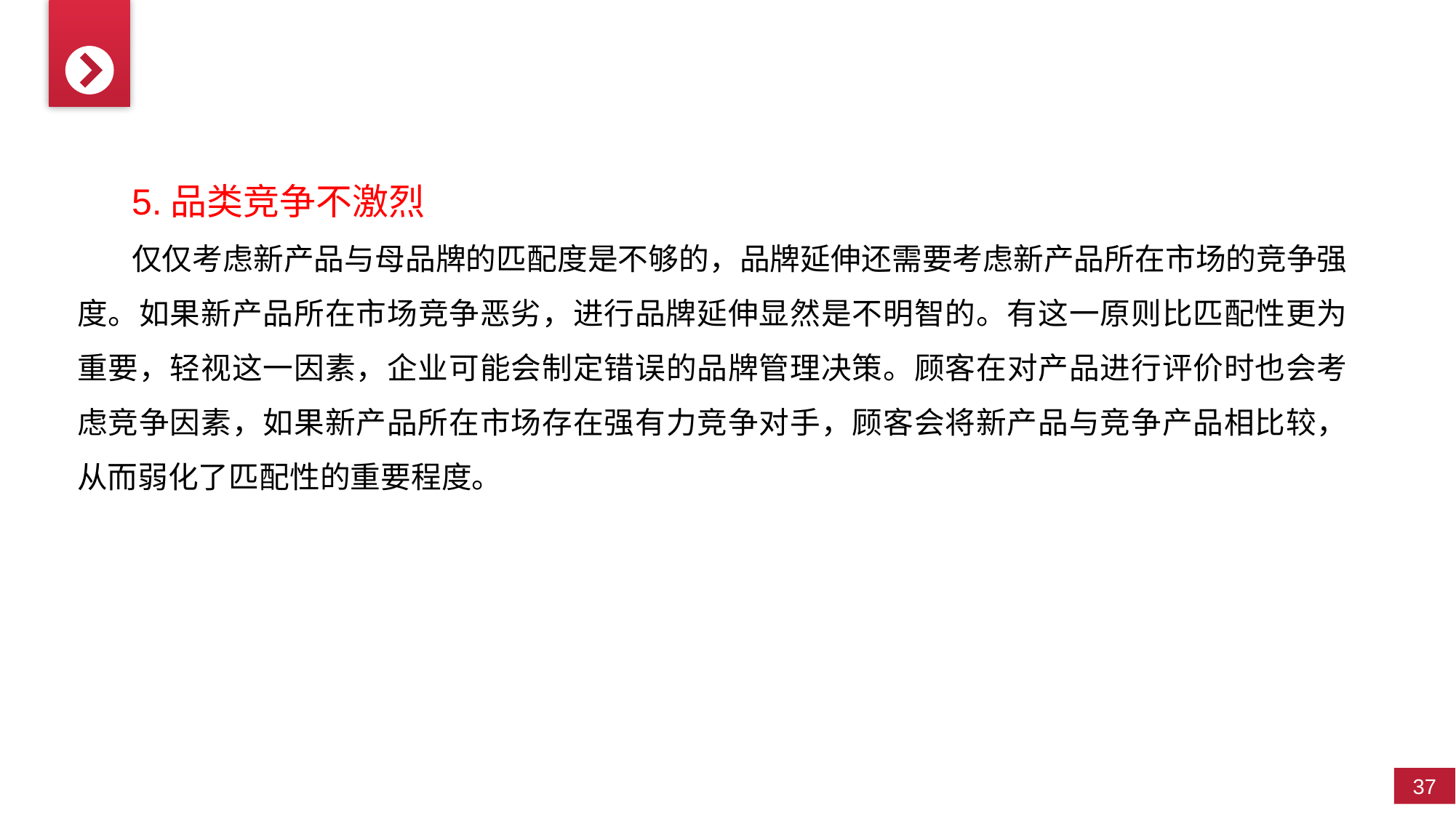

5.品类竞争不激烈
仅仅考虑新产品与母品牌的匹配度是不够的，品牌延伸还需要考虑新产品所在市场的竞争强度。如果新产品所在市场竞争恶劣，进行品牌延伸显然是不明智的。有这一原则比匹配性更为重要，轻视这一因素，企业可能会制定错误的品牌管理决策。顾客在对产品进行评价时也会考虑竞争因素，如果新产品所在市场存在强有力竞争对手，顾客会将新产品与竞争产品相比较，从而弱化了匹配性的重要程度。